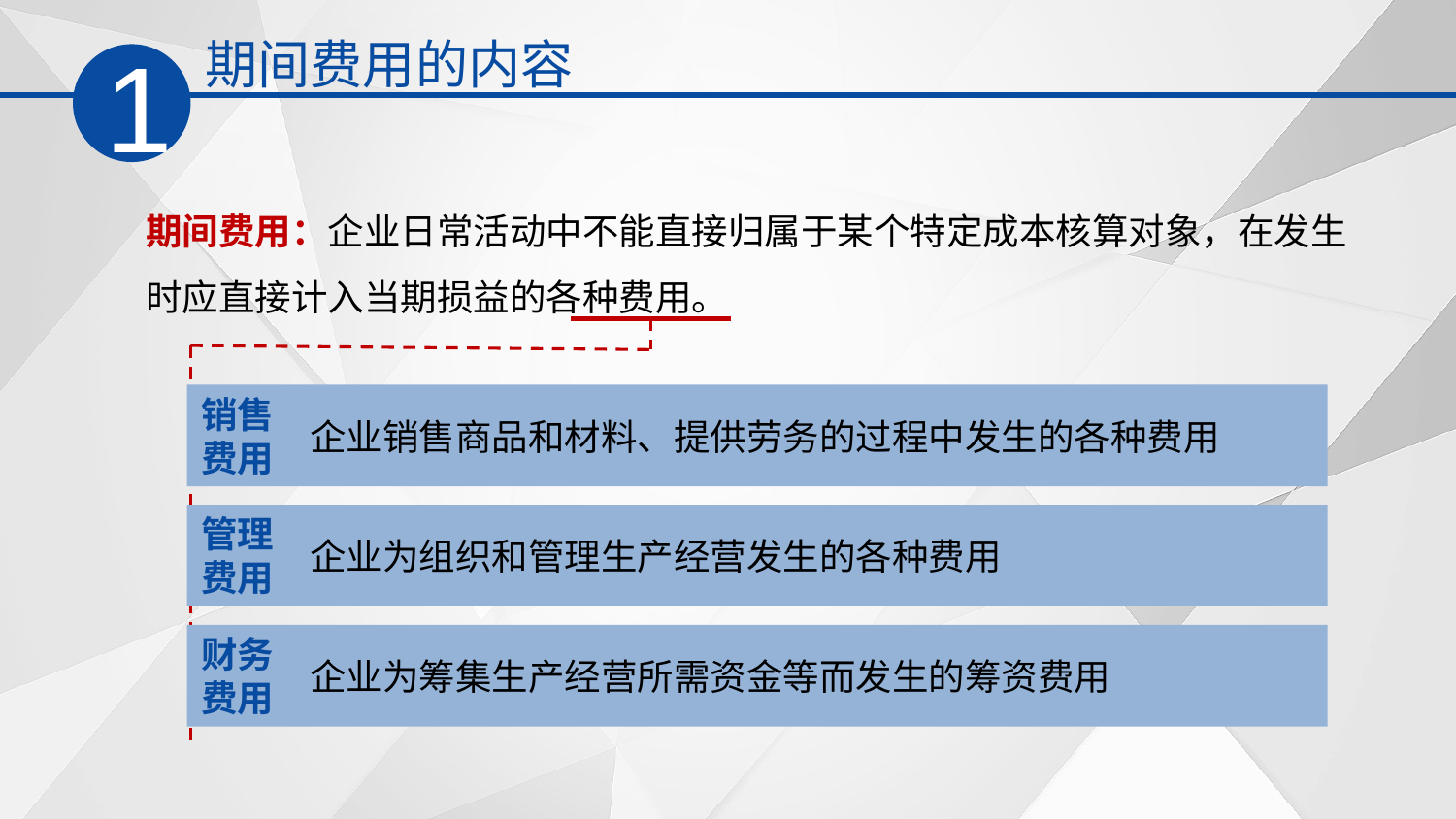

期间费用的内容
1

期间费用：企业日常活动中不能直接归属于某个特定成本核算对象，在发生时应直接计入当期损益的各种费用。
销售
费用
企业销售商品和材料、提供劳务的过程中发生的各种费用
管理
费用
企业为组织和管理生产经营发生的各种费用
财务
费用
企业为筹集生产经营所需资金等而发生的筹资费用